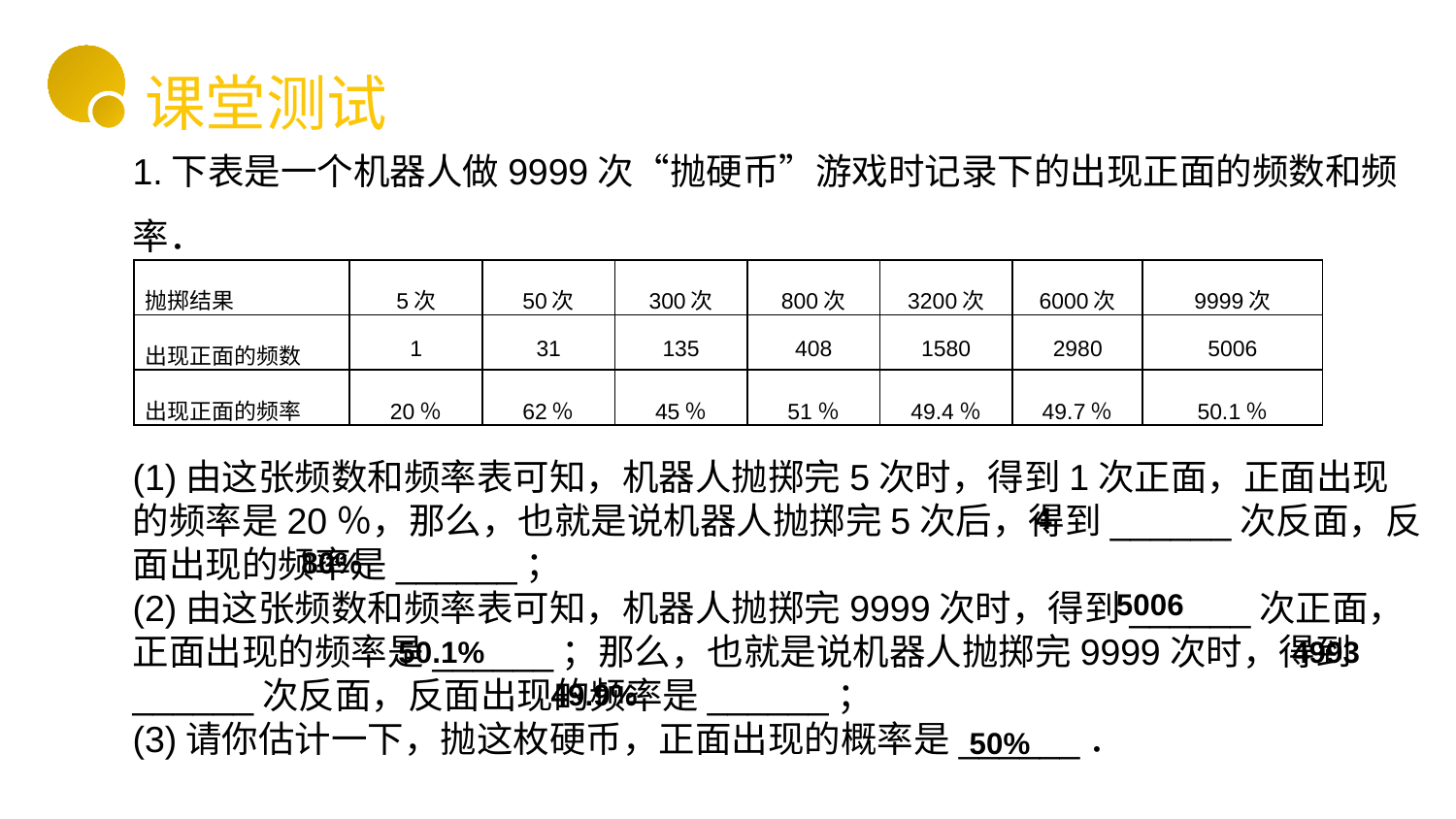

课堂测试
1.下表是一个机器人做9999次“抛硬币”游戏时记录下的出现正面的频数和频率．

(1)由这张频数和频率表可知，机器人抛掷完5次时，得到1次正面，正面出现的频率是20％，那么，也就是说机器人抛掷完5次后，得到______次反面，反面出现的频率是______；
(2)由这张频数和频率表可知，机器人抛掷完9999次时，得到______次正面，正面出现的频率是______；那么，也就是说机器人抛掷完9999次时，得到______次反面，反面出现的频率是______；
(3)请你估计一下，抛这枚硬币，正面出现的概率是______．

| 抛掷结果 | 5次 | 50次 | 300次 | 800次 | 3200次 | 6000次 | 9999次 |
| --- | --- | --- | --- | --- | --- | --- | --- |
| 出现正面的频数 | 1 | 31 | 135 | 408 | 1580 | 2980 | 5006 |
| 出现正面的频率 | 20％ | 62％ | 45％ | 51％ | 49.4％ | 49.7％ | 50.1％ |
4
80%
5006
50.1%
4993
49.9%
50%